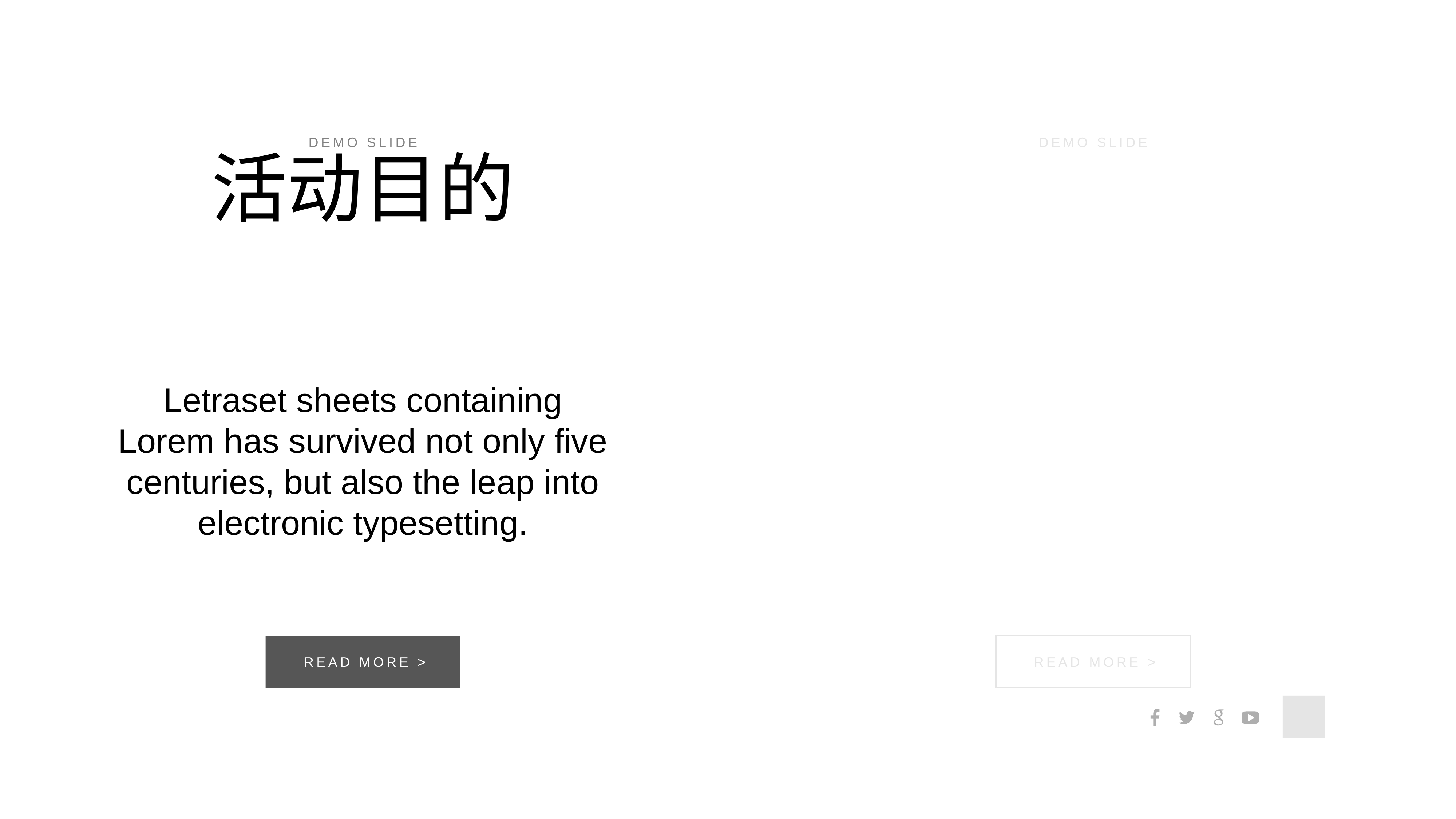

demo slide
活动目的
Letraset sheets containing Lorem has survived not only five centuries, but also the leap into electronic typesetting.

Read more >
demo slide
整体思路
Letraset sheets containing Lorem has survived not only five centuries, but also the leap into electronic typesetting.

Read more >